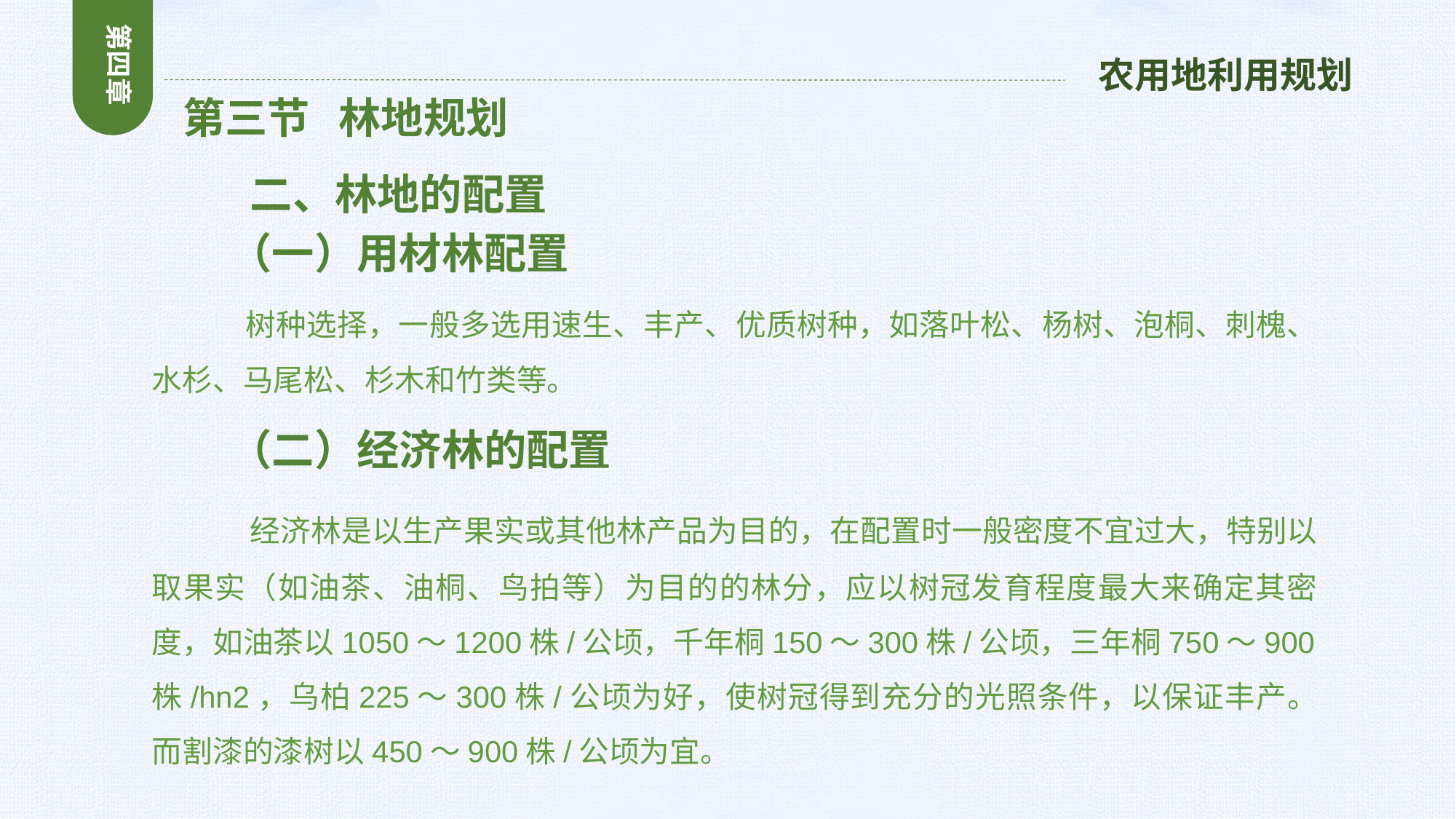

第四章
农用地利用规划
 第三节   林地规划
        二、林地的配置

       （一）用材林配置
          树种选择，一般多选用速生、丰产、优质树种，如落叶松、杨树、泡桐、刺槐、水杉、马尾松、杉木和竹类等。
       （二）经济林的配置
         经济林是以生产果实或其他林产品为目的，在配置时一般密度不宜过大，特别以取果实（如油茶、油桐、鸟拍等）为目的的林分，应以树冠发育程度最大来确定其密度，如油茶以1050～1200株/公顷，千年桐150～300株/公顷，三年桐750～900株/hn2，乌柏225～300株/公顷为好，使树冠得到充分的光照条件，以保证丰产。而割漆的漆树以450～900株/公顷为宜。